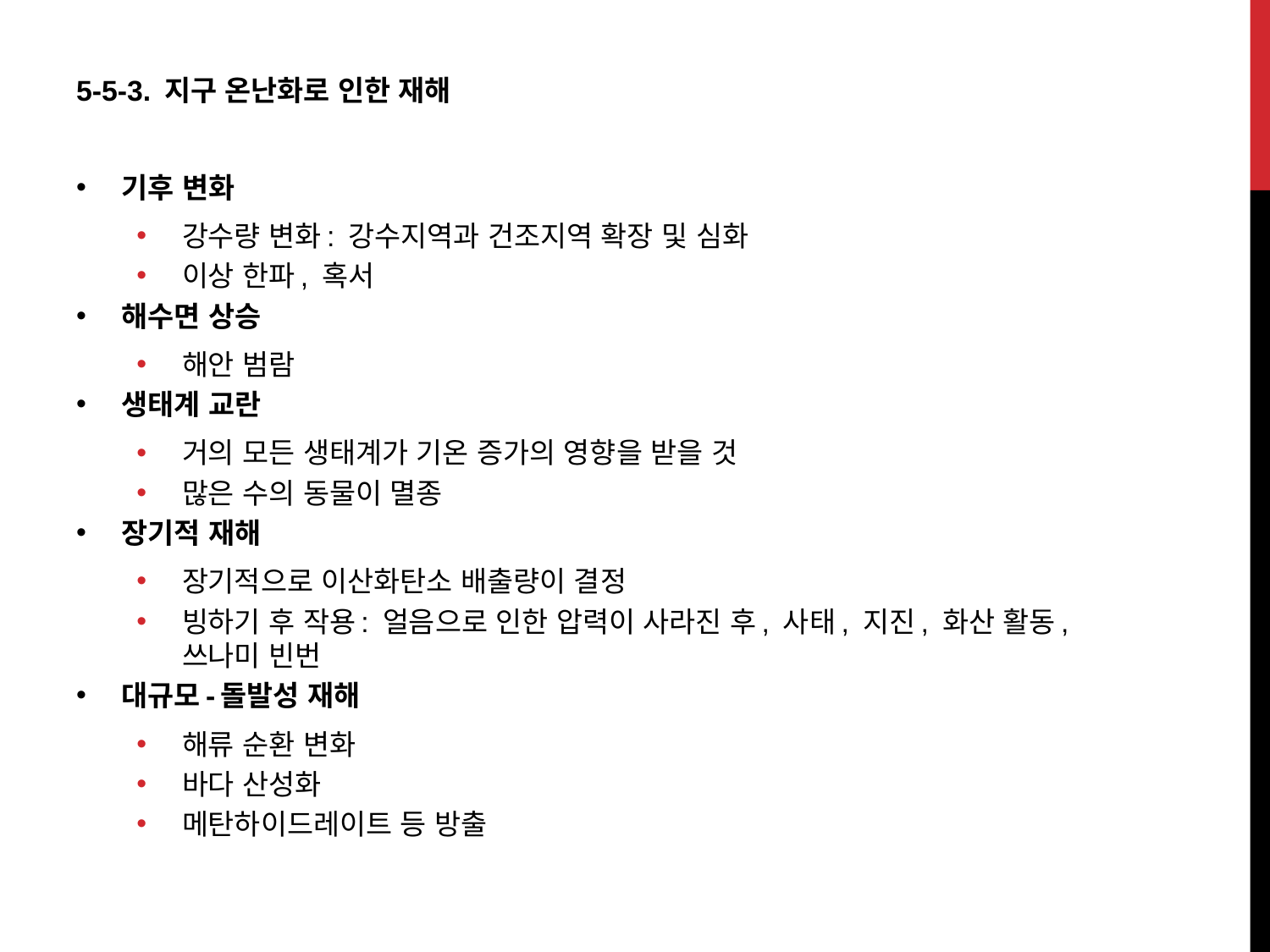

5-5-3. 지구 온난화로 인한 재해

기후 변화
강수량 변화: 강수지역과 건조지역 확장 및 심화
이상 한파, 혹서
해수면 상승
해안 범람
생태계 교란
거의 모든 생태계가 기온 증가의 영향을 받을 것
많은 수의 동물이 멸종
장기적 재해
장기적으로 이산화탄소 배출량이 결정
빙하기 후 작용: 얼음으로 인한 압력이 사라진 후, 사태, 지진, 화산 활동, 쓰나미 빈번
대규모-돌발성 재해
해류 순환 변화
바다 산성화
메탄하이드레이트 등 방출